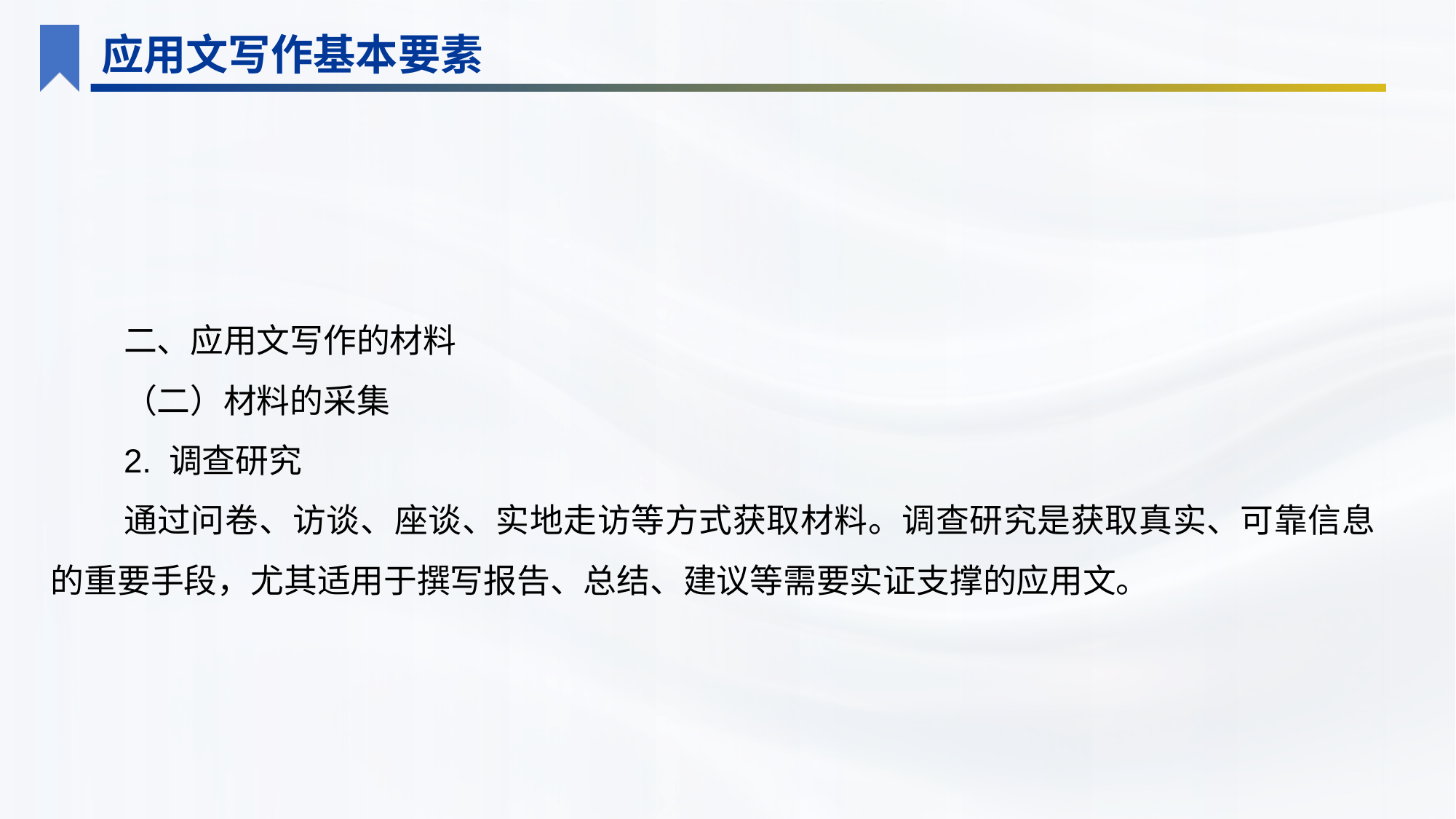

应用文写作基本要素
二、应用文写作的材料
（二）材料的采集
2. 调查研究
通过问卷、访谈、座谈、实地走访等方式获取材料。调查研究是获取真实、可靠信息的重要手段，尤其适用于撰写报告、总结、建议等需要实证支撑的应用文。